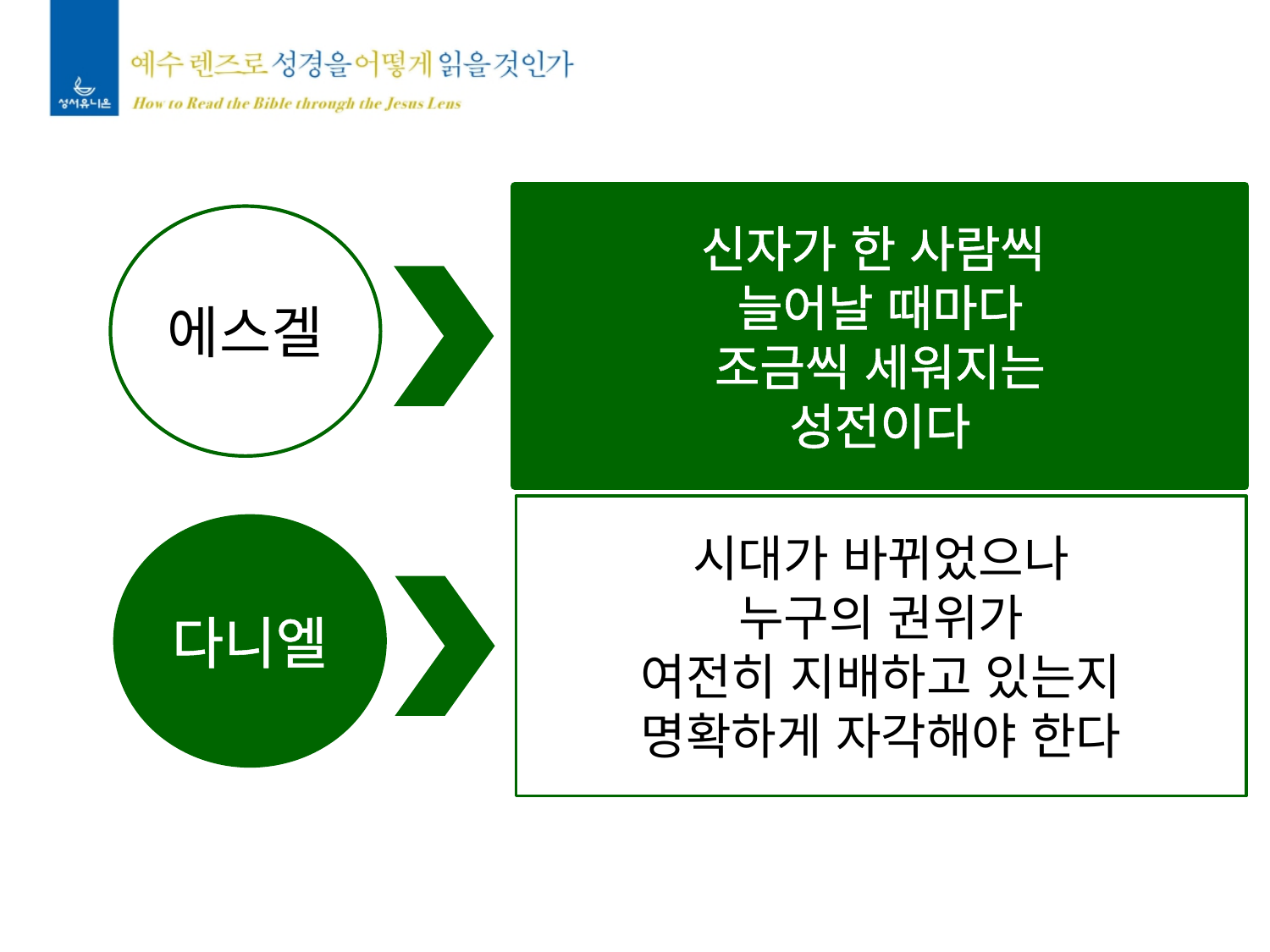

신자가 한 사람씩
늘어날 때마다
조금씩 세워지는
성전이다
에스겔

시대가 바뀌었으나
누구의 권위가
여전히 지배하고 있는지
명확하게 자각해야 한다
다니엘